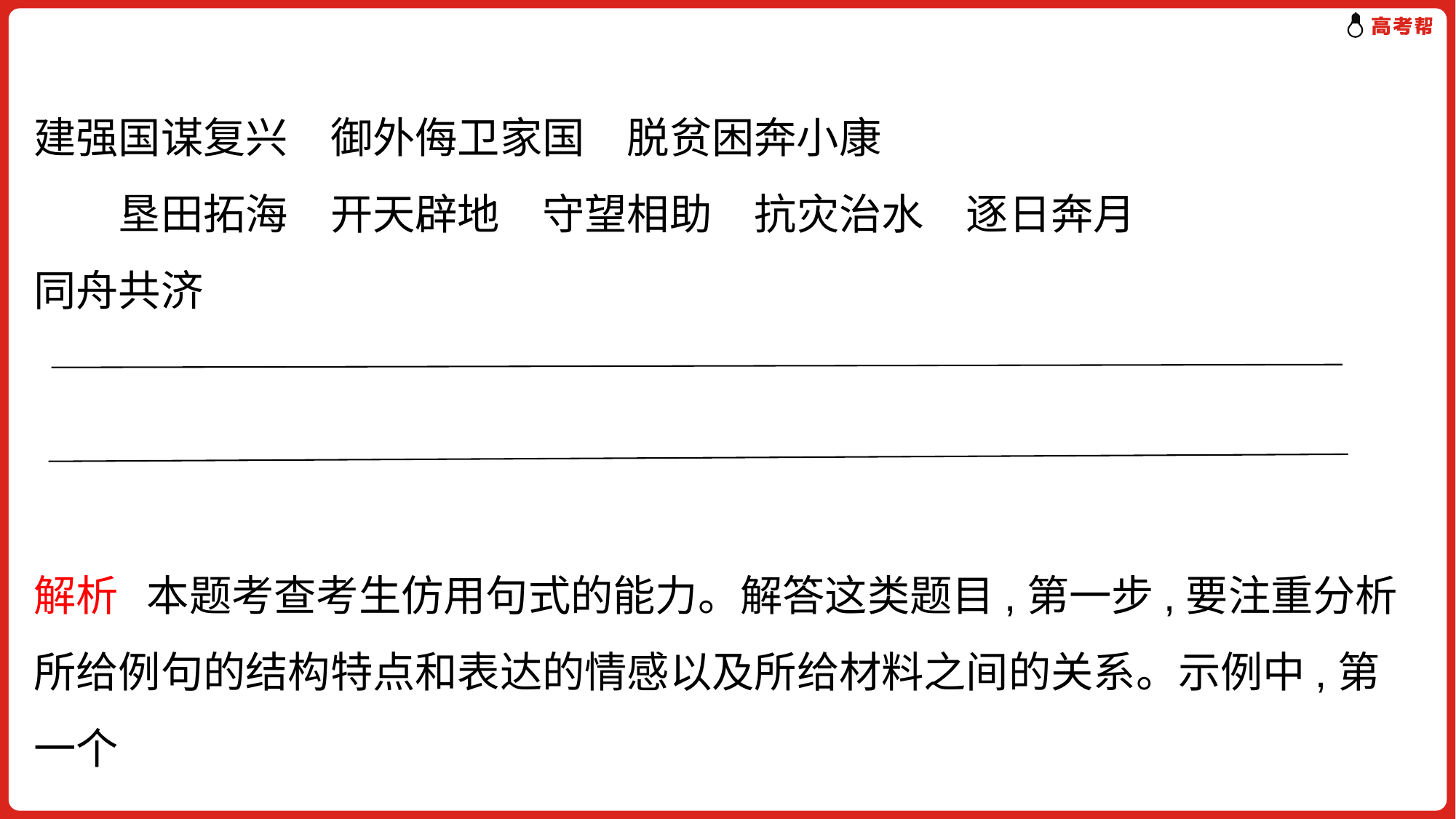

建强国谋复兴　御外侮卫家国　脱贫困奔小康
　　垦田拓海　开天辟地　守望相助　抗灾治水　逐日奔月
同舟共济

解析   本题考查考生仿用句式的能力。解答这类题目,第一步,要注重分析所给例句的结构特点和表达的情感以及所给材料之间的关系。示例中,第一个